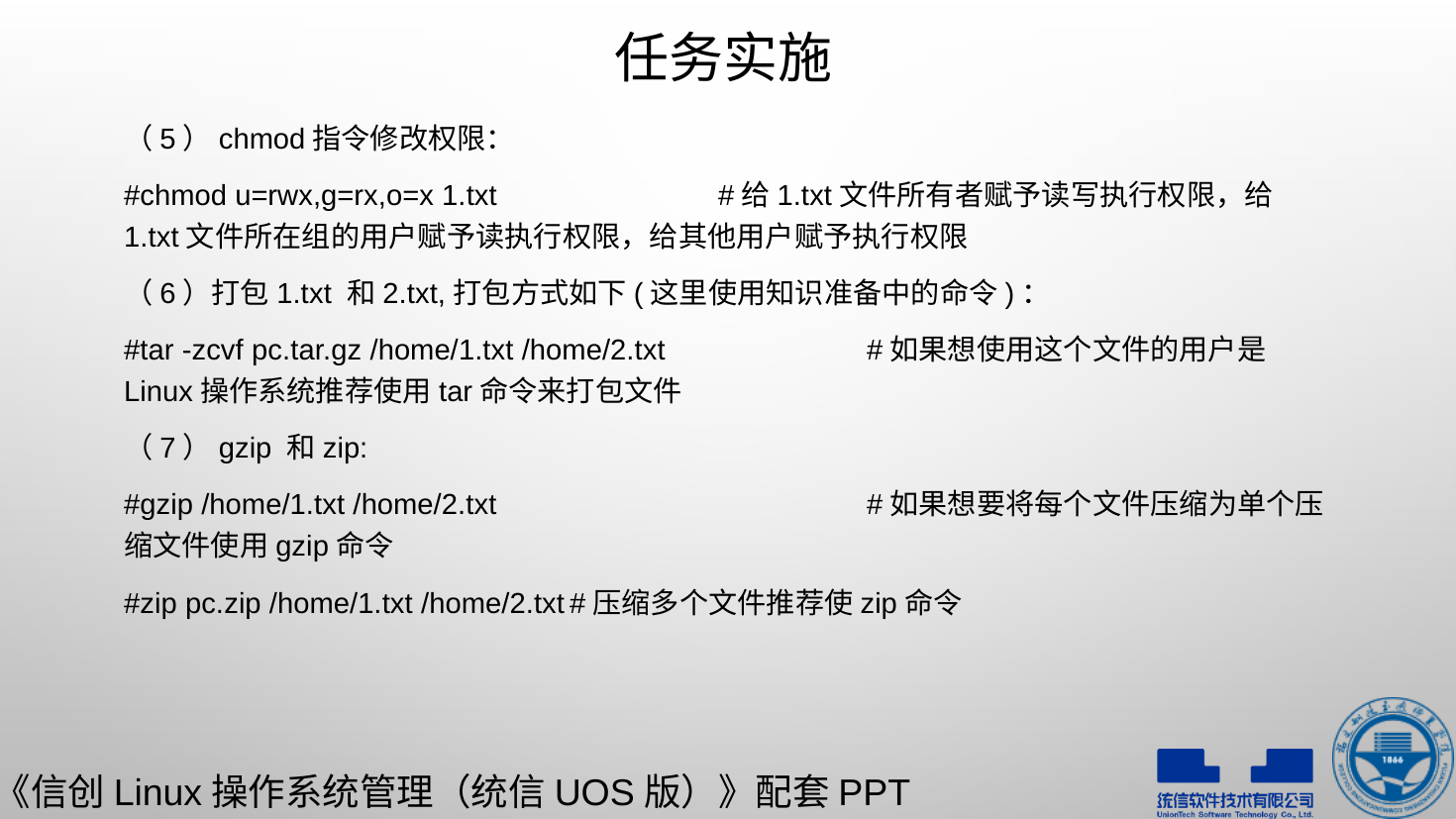

# 任务实施
（5）chmod指令修改权限：
#chmod u=rwx,g=rx,o=x 1.txt   		#给1.txt文件所有者赋予读写执行权限，给1.txt文件所在组的用户赋予读执行权限，给其他用户赋予执行权限
（6）打包1.txt 和2.txt,打包方式如下(这里使用知识准备中的命令)：
#tar -zcvf pc.tar.gz /home/1.txt /home/2.txt		#如果想使用这个文件的用户是Linux操作系统推荐使用tar命令来打包文件
（7）gzip 和zip:
#gzip /home/1.txt /home/2.txt			#如果想要将每个文件压缩为单个压缩文件使用gzip命令
#zip pc.zip /home/1.txt /home/2.txt	#压缩多个文件推荐使zip命令